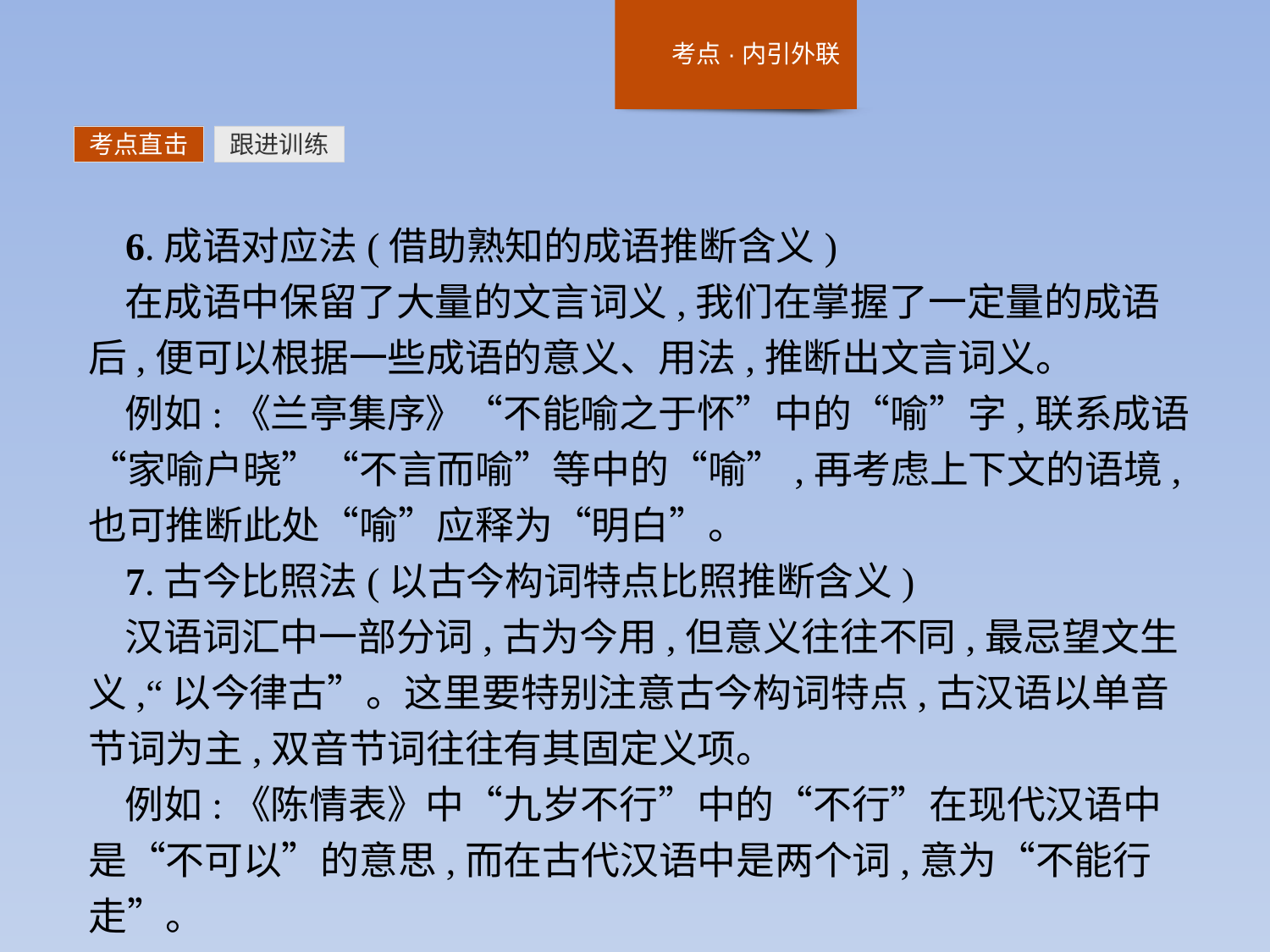

考点直击
跟进训练
6.成语对应法(借助熟知的成语推断含义)
在成语中保留了大量的文言词义,我们在掌握了一定量的成语后,便可以根据一些成语的意义、用法,推断出文言词义。
例如:《兰亭集序》“不能喻之于怀”中的“喻”字,联系成语“家喻户晓”“不言而喻”等中的“喻”,再考虑上下文的语境,也可推断此处“喻”应释为“明白”。
7.古今比照法(以古今构词特点比照推断含义)
汉语词汇中一部分词,古为今用,但意义往往不同,最忌望文生义,“以今律古”。这里要特别注意古今构词特点,古汉语以单音节词为主,双音节词往往有其固定义项。
例如:《陈情表》中“九岁不行”中的“不行”在现代汉语中是“不可以”的意思,而在古代汉语中是两个词,意为“不能行走”。